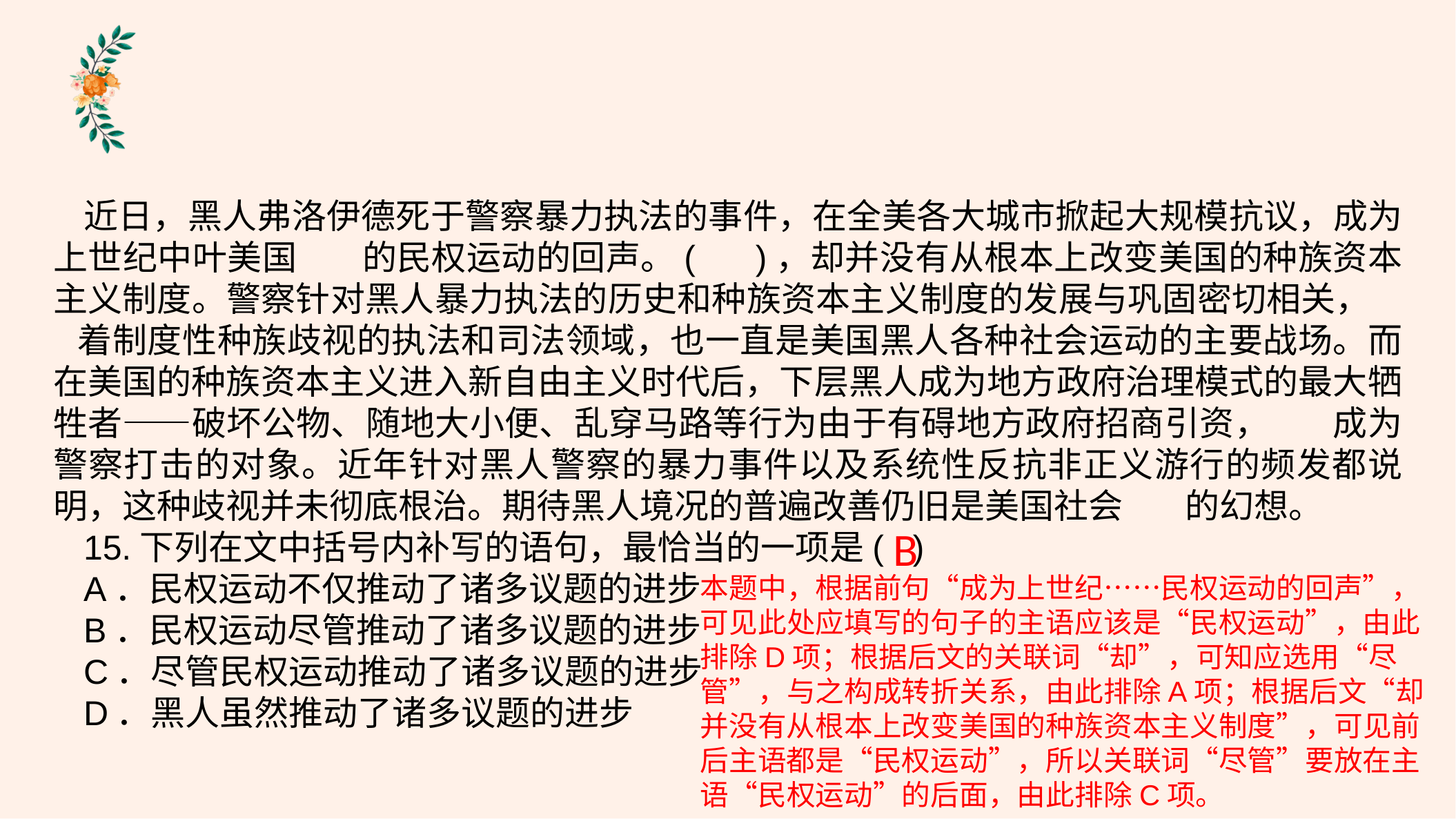

近日，黑人弗洛伊德死于警察暴力执法的事件，在全美各大城市掀起大规模抗议，成为上世纪中叶美国        的民权运动的回声。(      )，却并没有从根本上改变美国的种族资本主义制度。警察针对黑人暴力执法的历史和种族资本主义制度的发展与巩固密切相关，        着制度性种族歧视的执法和司法领域，也一直是美国黑人各种社会运动的主要战场。而在美国的种族资本主义进入新自由主义时代后，下层黑人成为地方政府治理模式的最大牺牲者——破坏公物、随地大小便、乱穿马路等行为由于有碍地方政府招商引资，        成为警察打击的对象。近年针对黑人警察的暴力事件以及系统性反抗非正义游行的频发都说明，这种歧视并未彻底根治。期待黑人境况的普遍改善仍旧是美国社会        的幻想。
15.下列在文中括号内补写的语句，最恰当的一项是(   )
A．民权运动不仅推动了诸多议题的进步
B．民权运动尽管推动了诸多议题的进步
C．尽管民权运动推动了诸多议题的进步
D．黑人虽然推动了诸多议题的进步
B
本题中，根据前句“成为上世纪……民权运动的回声”，可见此处应填写的句子的主语应该是“民权运动”，由此排除D项；根据后文的关联词“却”，可知应选用“尽管”，与之构成转折关系，由此排除A项；根据后文“却并没有从根本上改变美国的种族资本主义制度”，可见前后主语都是“民权运动”，所以关联词“尽管”要放在主语“民权运动”的后面，由此排除C项。